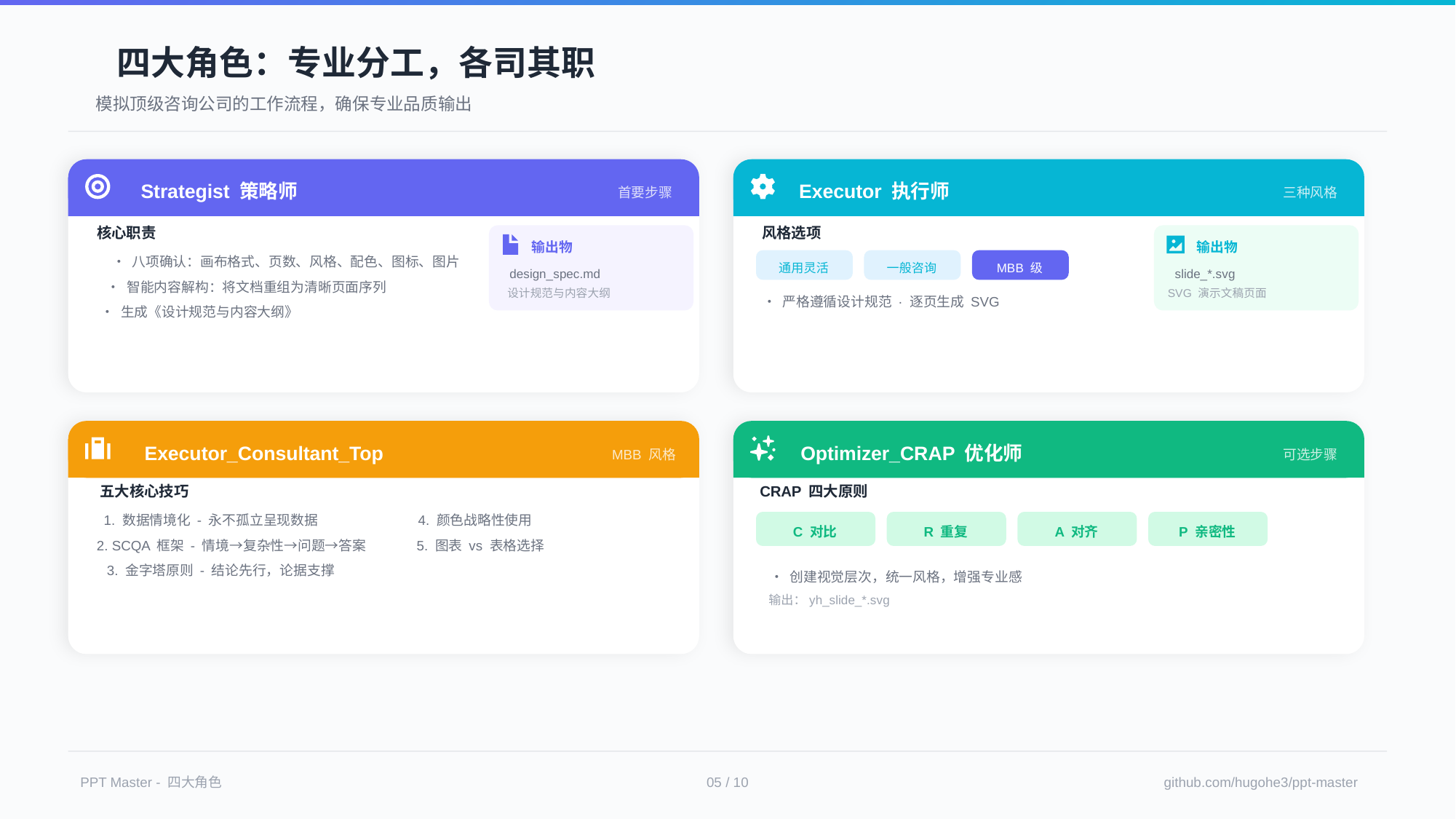

四大角色：专业分工，各司其职
模拟顶级咨询公司的工作流程，确保专业品质输出

Executor 执行师
三种风格
风格选项

输出物

通用灵活
一般咨询
MBB 级
slide_*.svg
SVG 演示文稿页面
• 严格遵循设计规范 · 逐页生成 SVG

Strategist 策略师
首要步骤
核心职责

输出物
• 八项确认：画布格式、页数、风格、配色、图标、图片
design_spec.md
• 智能内容解构：将文档重组为清晰页面序列
设计规范与内容大纲
• 生成《设计规范与内容大纲》

Executor_Consultant_Top
MBB 风格
五大核心技巧
1. 数据情境化 - 永不孤立呈现数据
4. 颜色战略性使用
2. SCQA 框架 - 情境→复杂性→问题→答案
5. 图表 vs 表格选择
3. 金字塔原则 - 结论先行，论据支撑

Optimizer_CRAP 优化师
可选步骤
CRAP 四大原则

C 对比
R 重复
A 对齐
P 亲密性
• 创建视觉层次，统一风格，增强专业感
输出：yh_slide_*.svg

PPT Master - 四大角色
05 / 10
github.com/hugohe3/ppt-master